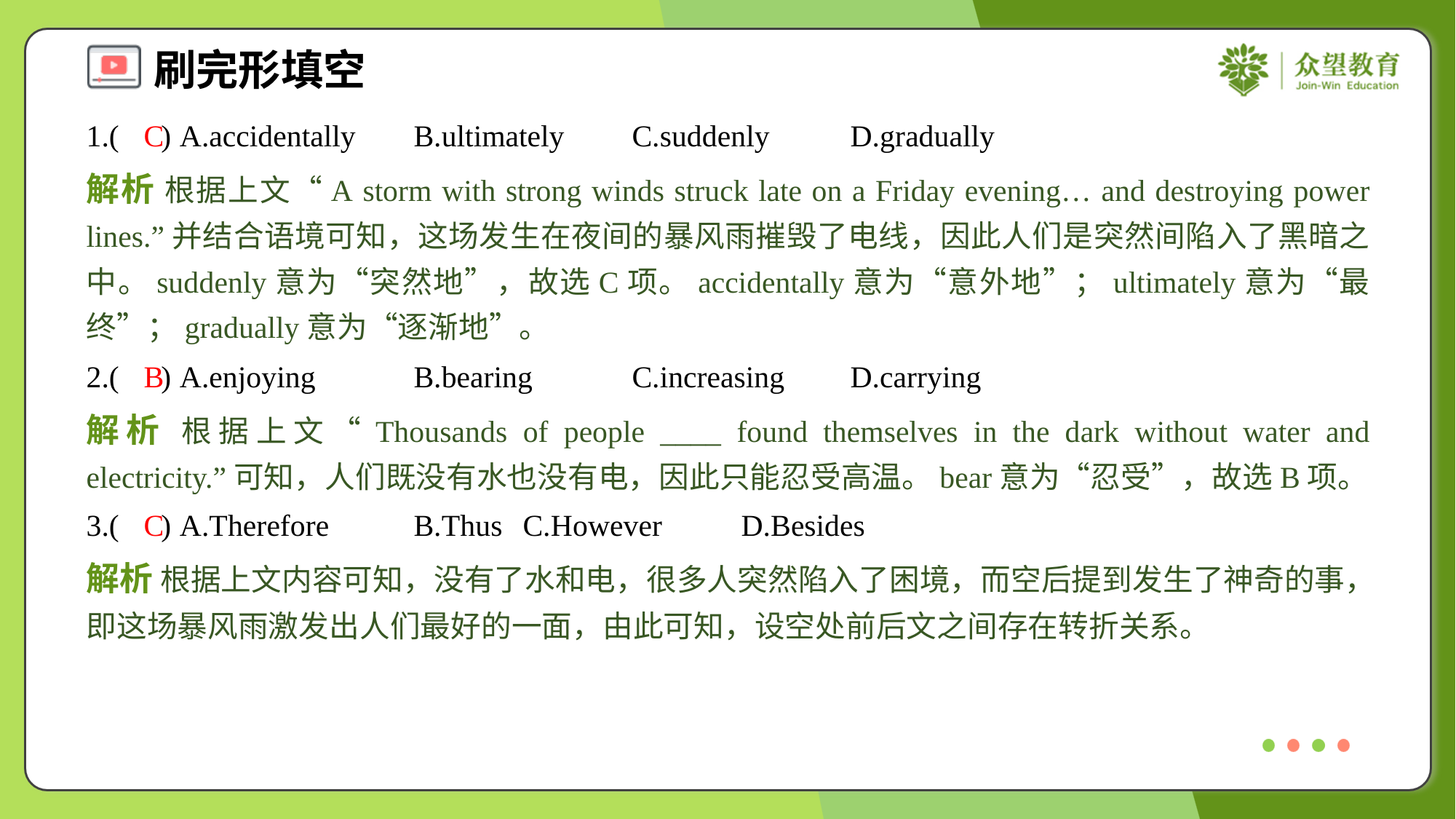

1.(     ) A.accidentally	B.ultimately	C.suddenly	D.gradually
C
解析 根据上文“A storm with strong winds struck late on a Friday evening… and destroying power lines.”并结合语境可知，这场发生在夜间的暴风雨摧毁了电线，因此人们是突然间陷入了黑暗之中。suddenly意为“突然地”，故选C项。accidentally意为“意外地”；ultimately意为“最终”；gradually意为“逐渐地”。
2.(     ) A.enjoying	B.bearing	C.increasing	D.carrying
B
解析 根据上文“Thousands of people ____ found themselves in the dark without water and electricity.”可知，人们既没有水也没有电，因此只能忍受高温。bear意为“忍受”，故选B项。
3.(     ) A.Therefore	B.Thus	C.However	D.Besides
C
解析 根据上文内容可知，没有了水和电，很多人突然陷入了困境，而空后提到发生了神奇的事，即这场暴风雨激发出人们最好的一面，由此可知，设空处前后文之间存在转折关系。